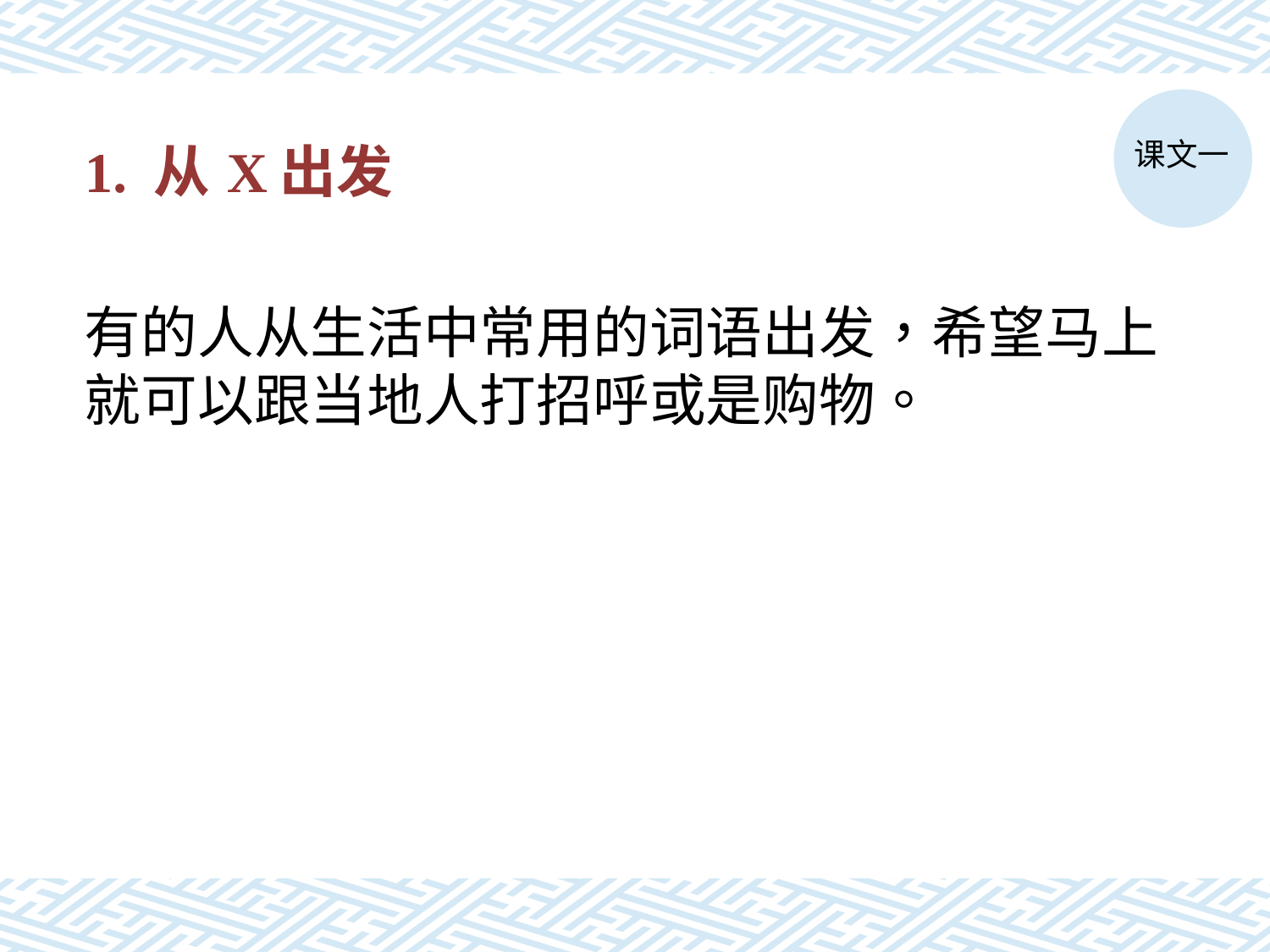

# 1. 从X出发
课文一

有的人从生活中常用的词语出发，希望马上就可以跟当地人打招呼或是购物。